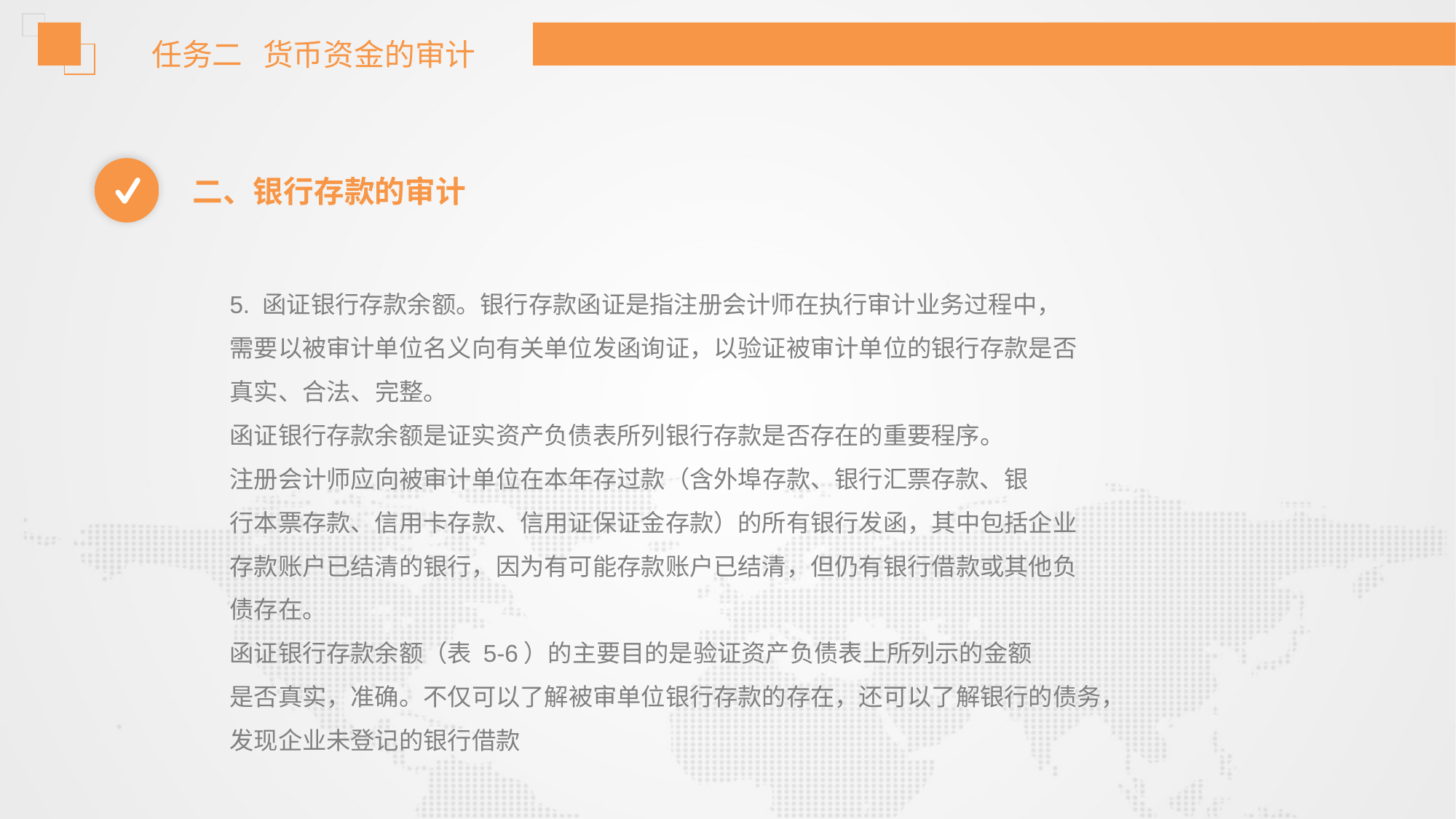

任务二   货币资金的审计

二、银行存款的审计
5. 函证银行存款余额。银行存款函证是指注册会计师在执行审计业务过程中，
需要以被审计单位名义向有关单位发函询证，以验证被审计单位的银行存款是否
真实、合法、完整。
函证银行存款余额是证实资产负债表所列银行存款是否存在的重要程序。
注册会计师应向被审计单位在本年存过款（含外埠存款、银行汇票存款、银
行本票存款、信用卡存款、信用证保证金存款）的所有银行发函，其中包括企业
存款账户已结清的银行，因为有可能存款账户已结清，但仍有银行借款或其他负
债存在。
函证银行存款余额（表 5-6）的主要目的是验证资产负债表上所列示的金额
是否真实，准确。不仅可以了解被审单位银行存款的存在，还可以了解银行的债务，
发现企业未登记的银行借款